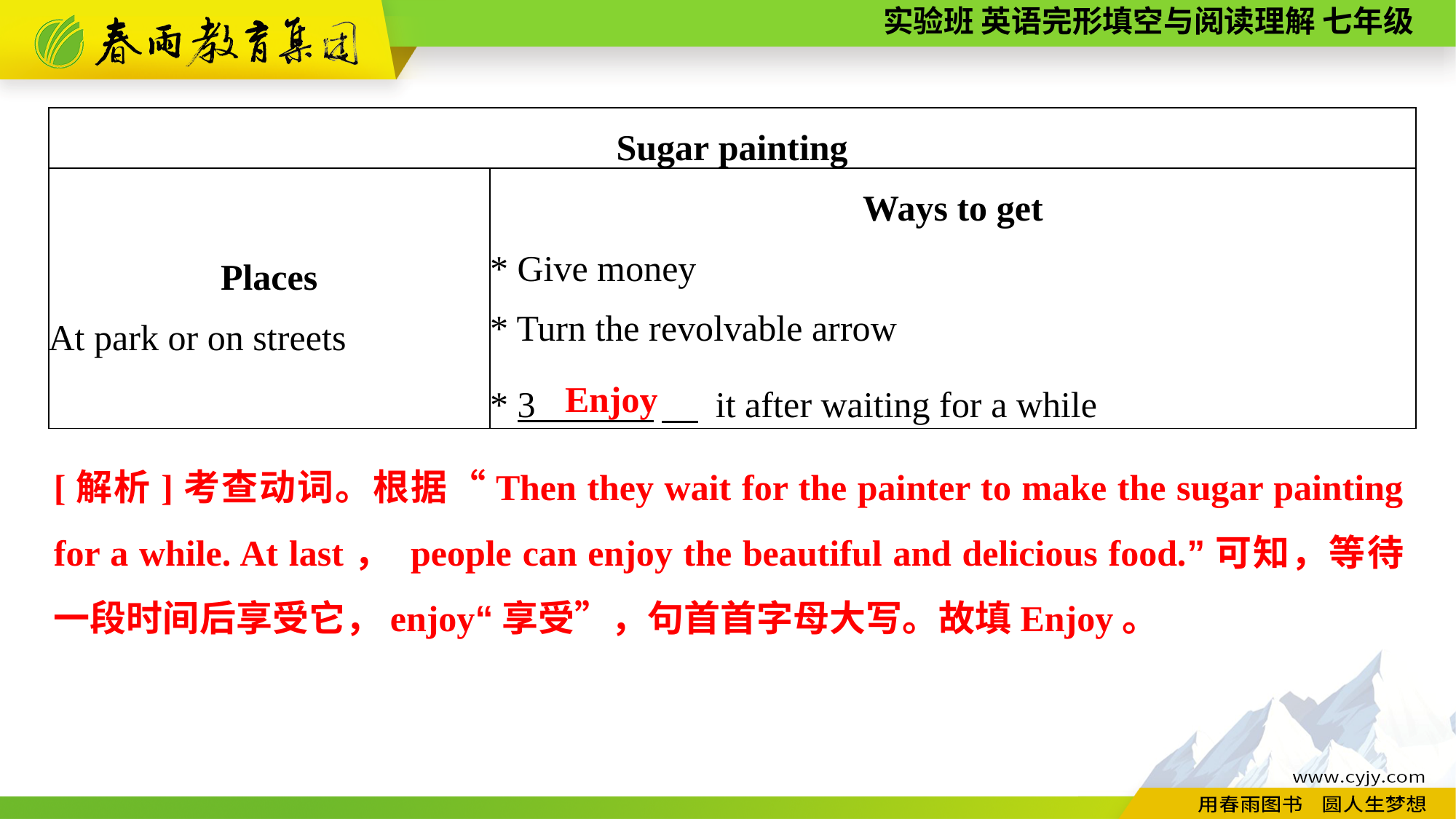

| Sugar painting |  |
| --- | --- |
| Places At park or on streets | Ways to get \* Give money \* Turn the revolvable arrow \* 3 　 it after waiting for a while |
Enjoy
[解析]考查动词。根据“Then they wait for the painter to make the sugar painting for a while. At last， people can enjoy the beautiful and delicious food.”可知，等待一段时间后享受它，enjoy“享受”，句首首字母大写。故填Enjoy。